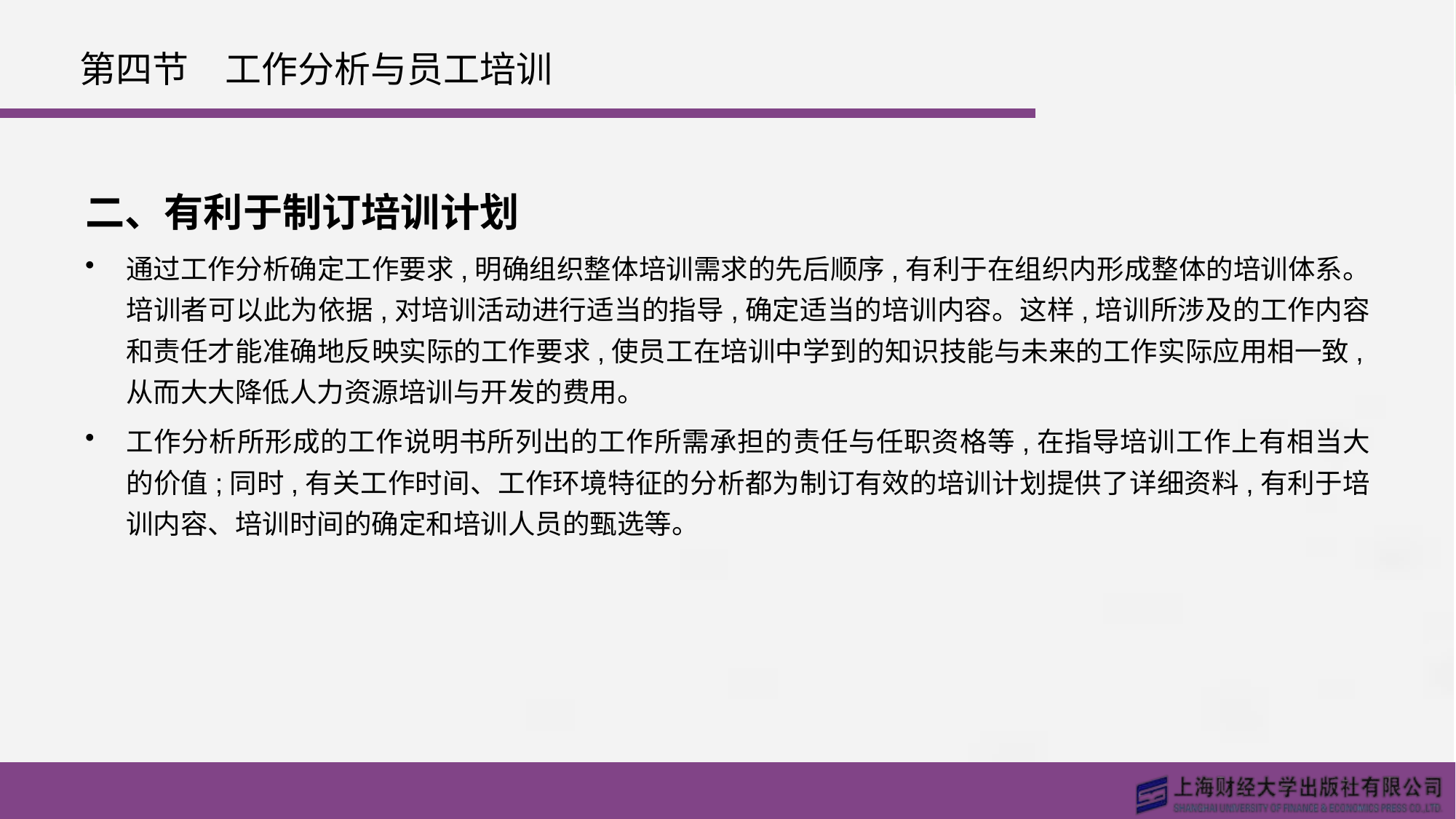

# 第四节　工作分析与员工培训
二、有利于制订培训计划
通过工作分析确定工作要求,明确组织整体培训需求的先后顺序,有利于在组织内形成整体的培训体系。培训者可以此为依据,对培训活动进行适当的指导,确定适当的培训内容。这样,培训所涉及的工作内容和责任才能准确地反映实际的工作要求,使员工在培训中学到的知识技能与未来的工作实际应用相一致,从而大大降低人力资源培训与开发的费用。
工作分析所形成的工作说明书所列出的工作所需承担的责任与任职资格等,在指导培训工作上有相当大的价值;同时,有关工作时间、工作环境特征的分析都为制订有效的培训计划提供了详细资料,有利于培训内容、培训时间的确定和培训人员的甄选等。